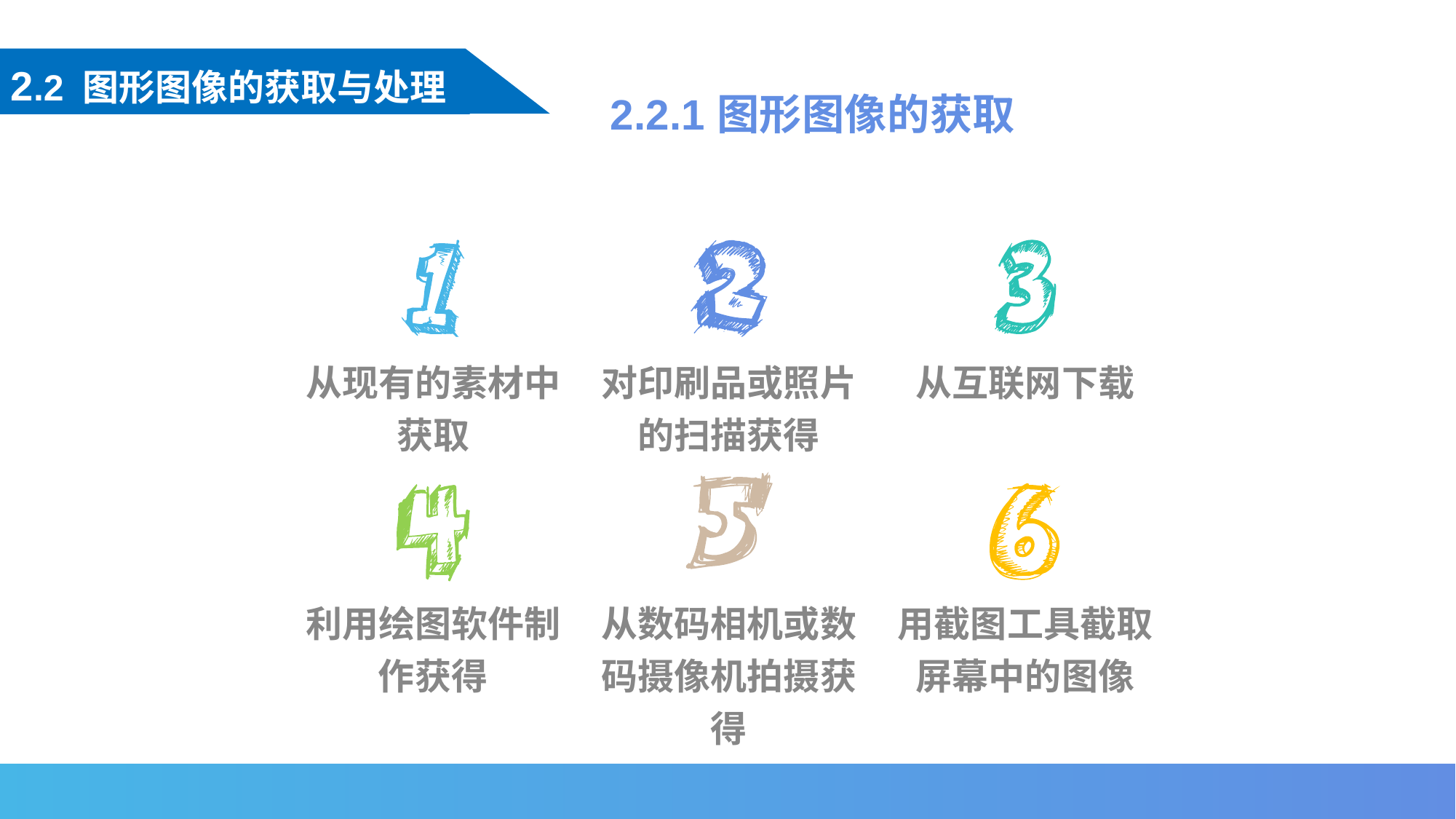

2.2 图形图像的获取与处理
2.2.1
图形
图像
的
获取

从现有的素材中获取
对印刷品或照片的扫描获得
从互联网下载

利用绘图软件制作获得
从数码相机或数码摄像机拍摄获得
用截图工具截取屏幕中的图像